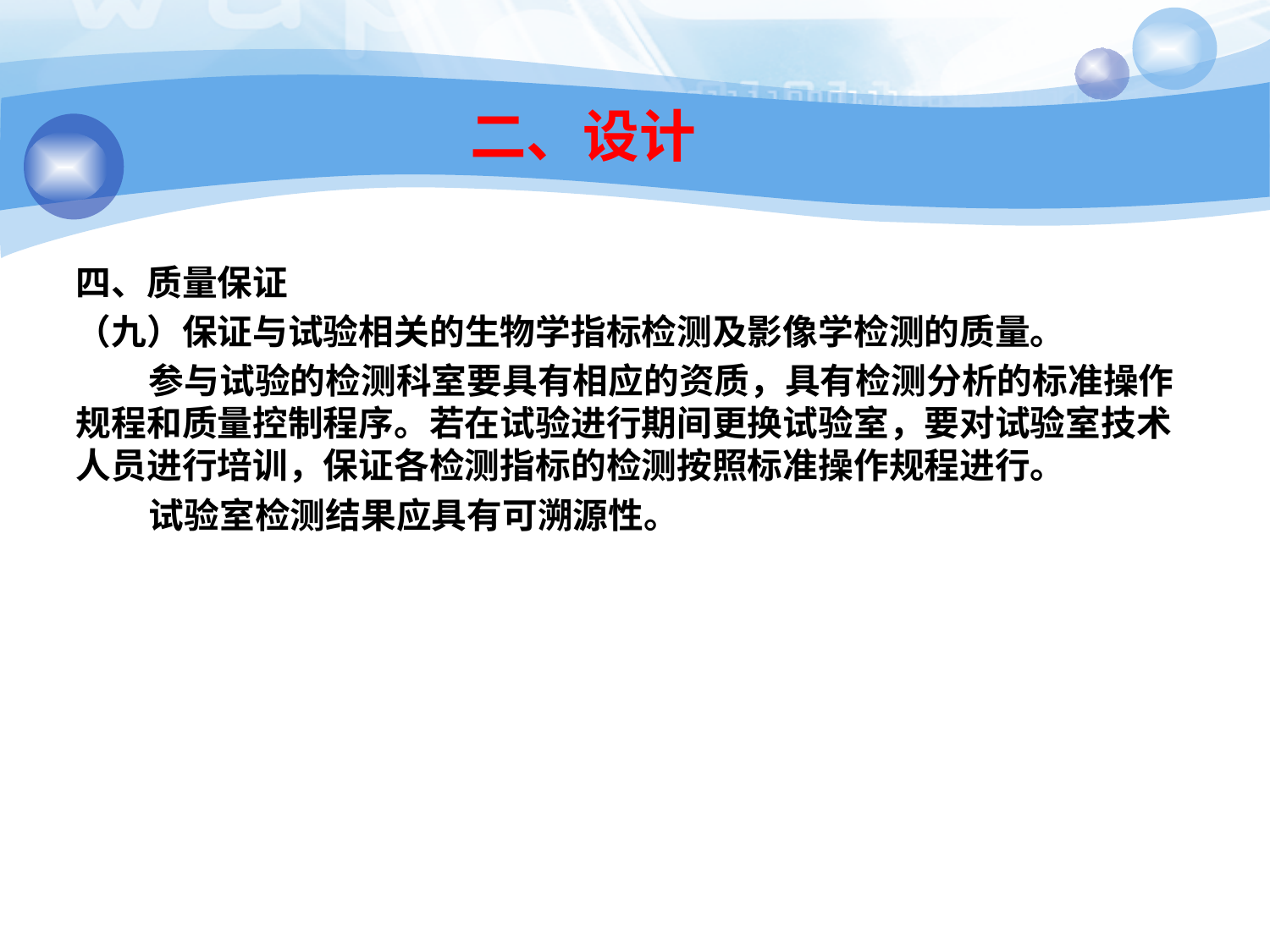

# 二、设计
四、质量保证
（九）保证与试验相关的生物学指标检测及影像学检测的质量。
        参与试验的检测科室要具有相应的资质，具有检测分析的标准操作规程和质量控制程序。若在试验进行期间更换试验室，要对试验室技术人员进行培训，保证各检测指标的检测按照标准操作规程进行。
        试验室检测结果应具有可溯源性。